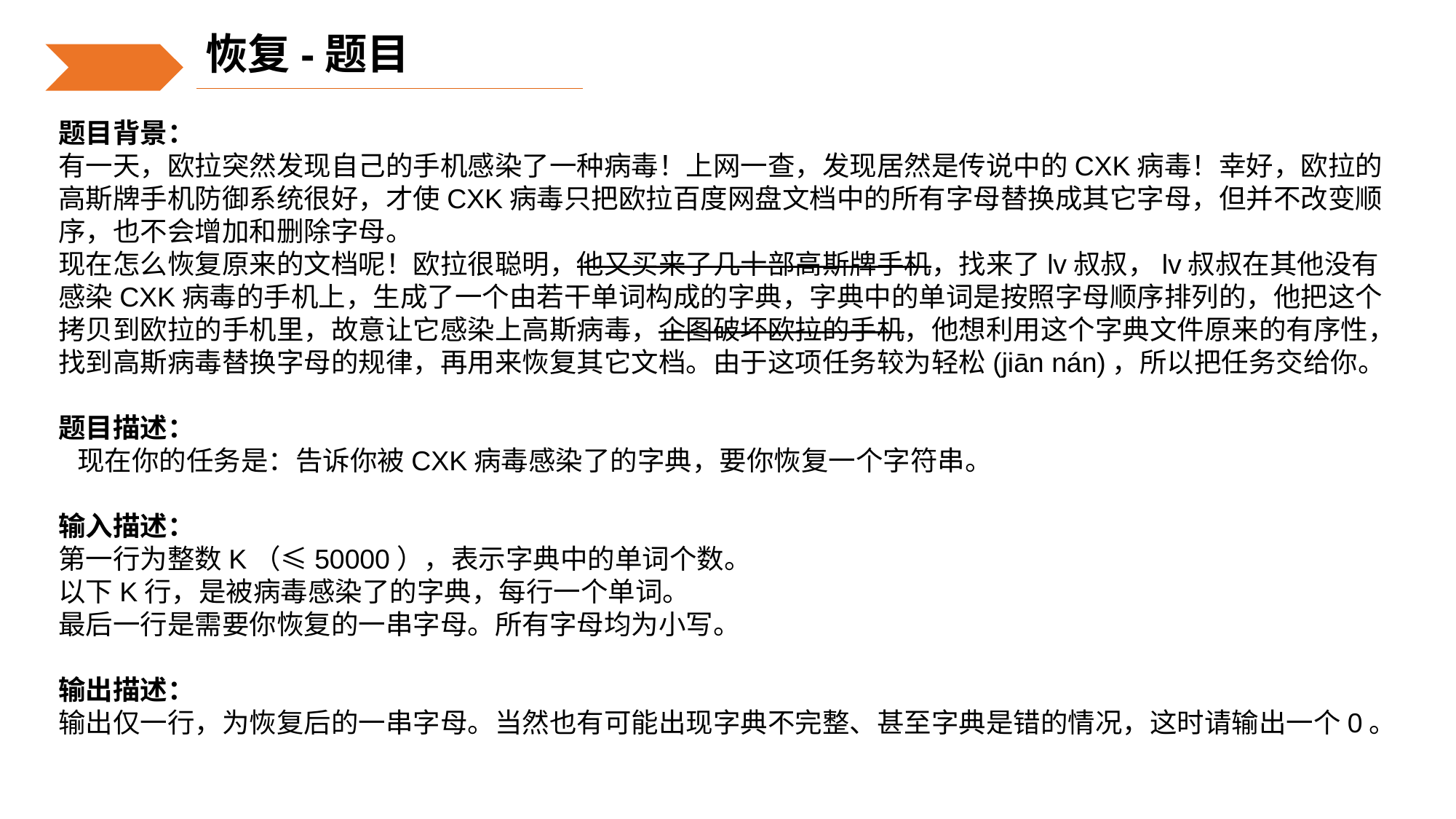

恢复-题目
题目背景：
有一天，欧拉突然发现自己的手机感染了一种病毒！上网一查，发现居然是传说中的CXK病毒！幸好，欧拉的高斯牌手机防御系统很好，才使CXK病毒只把欧拉百度网盘文档中的所有字母替换成其它字母，但并不改变顺序，也不会增加和删除字母。
现在怎么恢复原来的文档呢！欧拉很聪明，他又买来了几十部高斯牌手机，找来了lv叔叔，lv叔叔在其他没有感染CXK病毒的手机上，生成了一个由若干单词构成的字典，字典中的单词是按照字母顺序排列的，他把这个拷贝到欧拉的手机里，故意让它感染上高斯病毒，企图破坏欧拉的手机，他想利用这个字典文件原来的有序性，找到高斯病毒替换字母的规律，再用来恢复其它文档。由于这项任务较为轻松(jiān nán)，所以把任务交给你。

题目描述：
  现在你的任务是：告诉你被CXK病毒感染了的字典，要你恢复一个字符串。

输入描述：
第一行为整数K（≤50000），表示字典中的单词个数。
以下K行，是被病毒感染了的字典，每行一个单词。
最后一行是需要你恢复的一串字母。所有字母均为小写。

输出描述：
输出仅一行，为恢复后的一串字母。当然也有可能出现字典不完整、甚至字典是错的情况，这时请输出一个0。